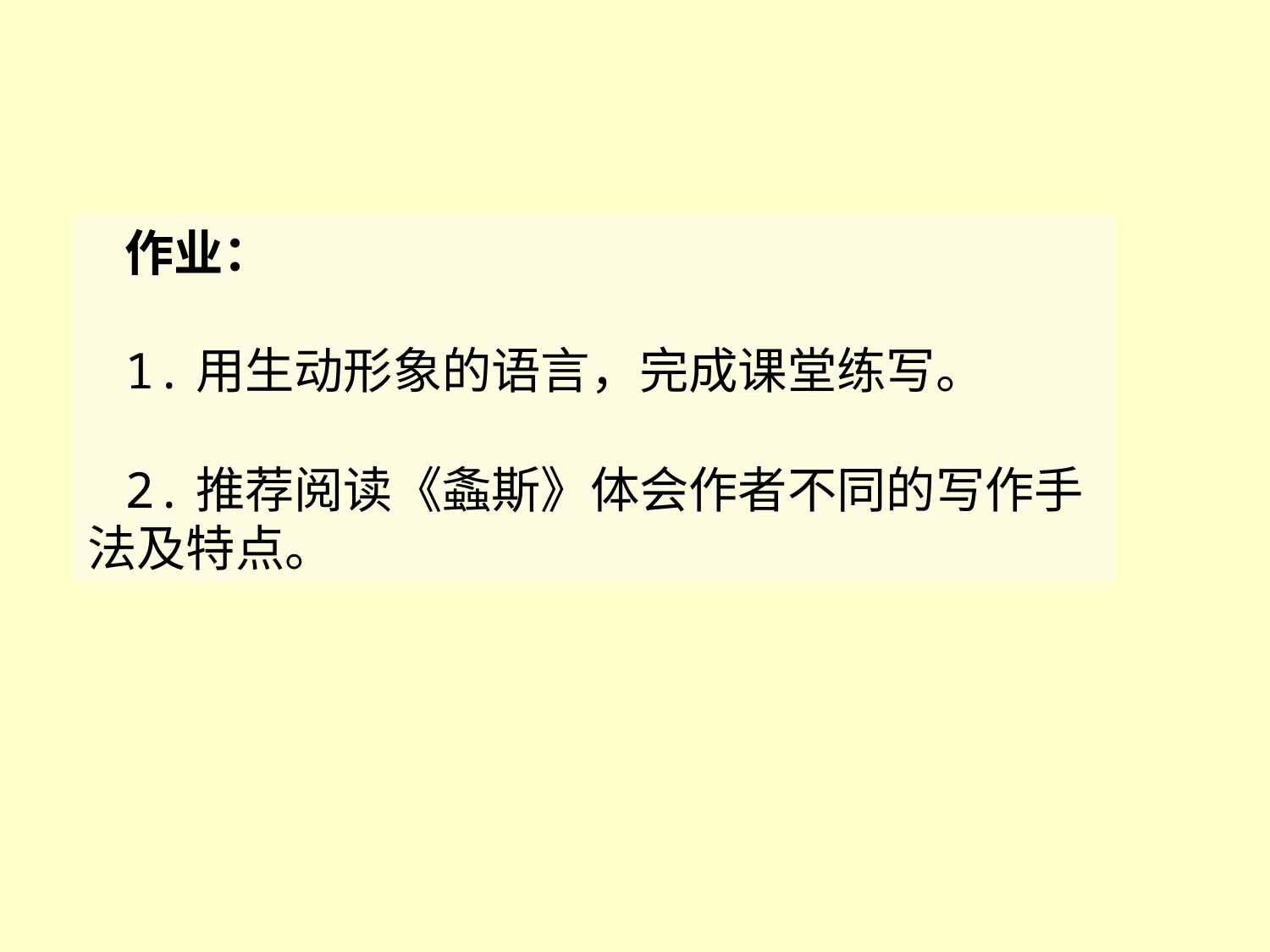

作业：

1.用生动形象的语言，完成课堂练写。

2.推荐阅读《螽斯》体会作者不同的写作手法及特点。